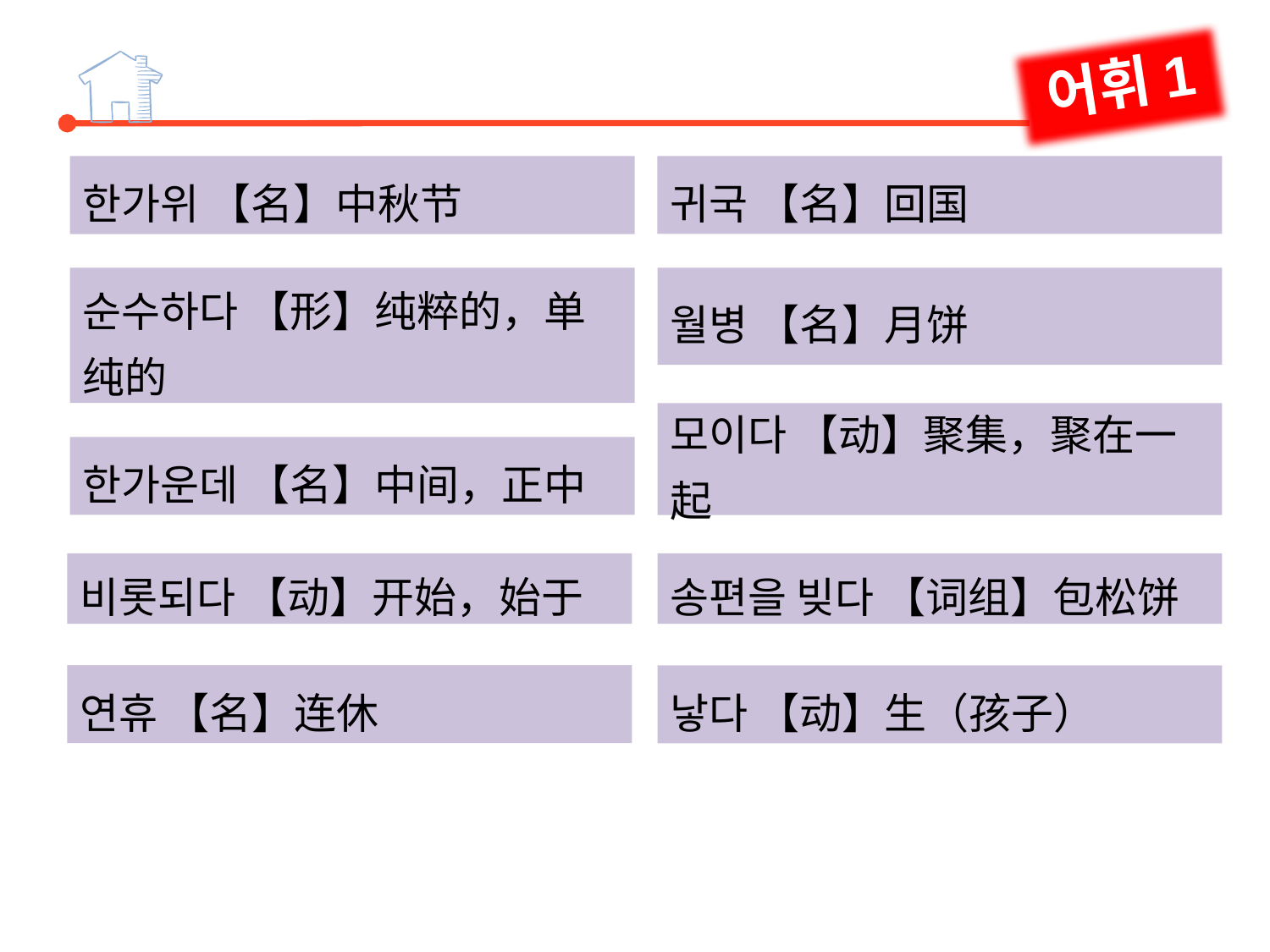

어휘1

귀국 【名】回国
한가위 【名】中秋节
순수하다 【形】纯粹的，单纯的
월병 【名】月饼
모이다 【动】聚集，聚在一起
한가운데 【名】中间，正中
비롯되다 【动】开始，始于
송편을 빚다 【词组】包松饼
연휴 【名】连休
낳다 【动】生（孩子）